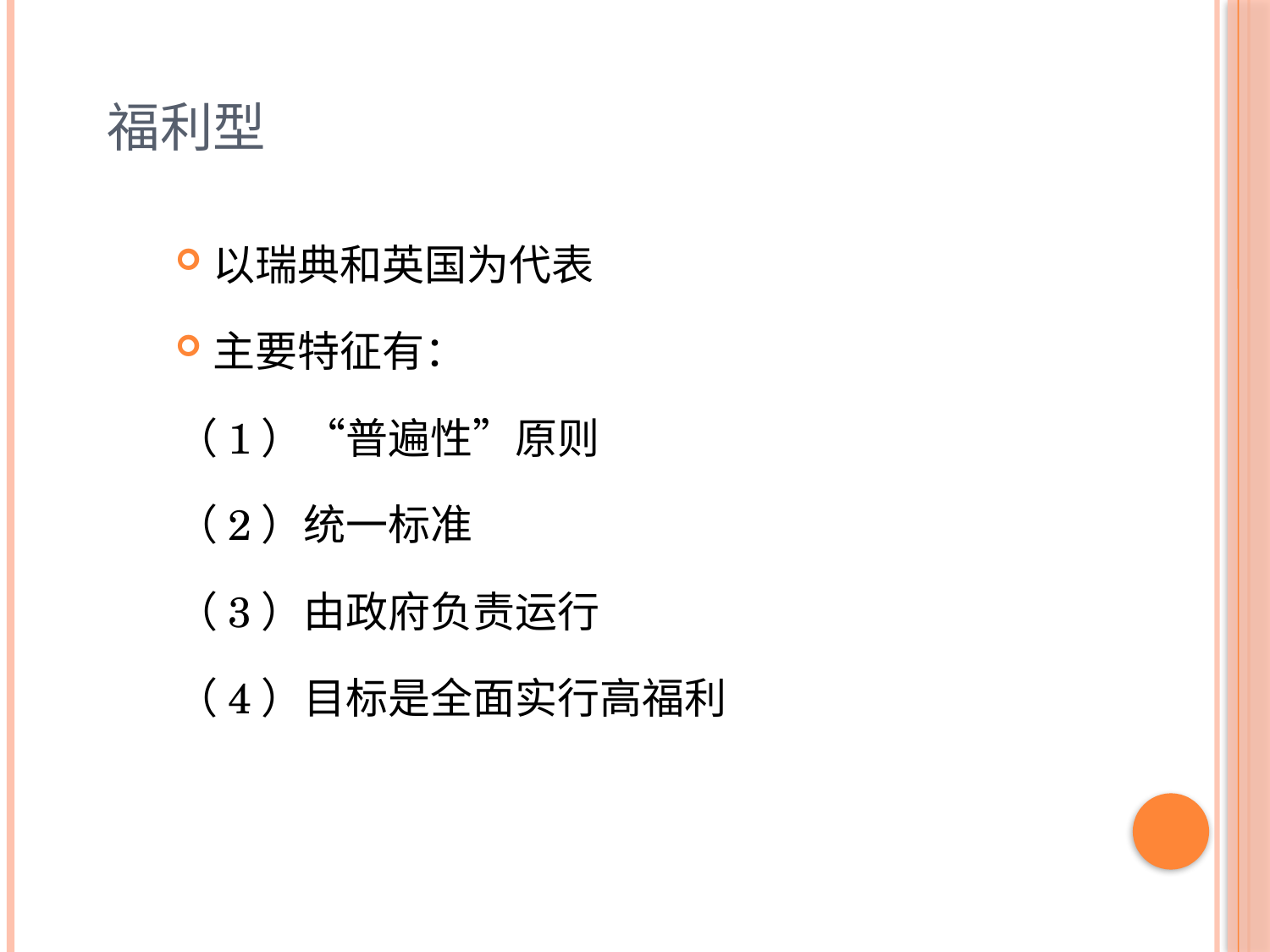

# 福利型
以瑞典和英国为代表
主要特征有：
（1）“普遍性”原则
（2）统一标准
（3）由政府负责运行
（4）目标是全面实行高福利